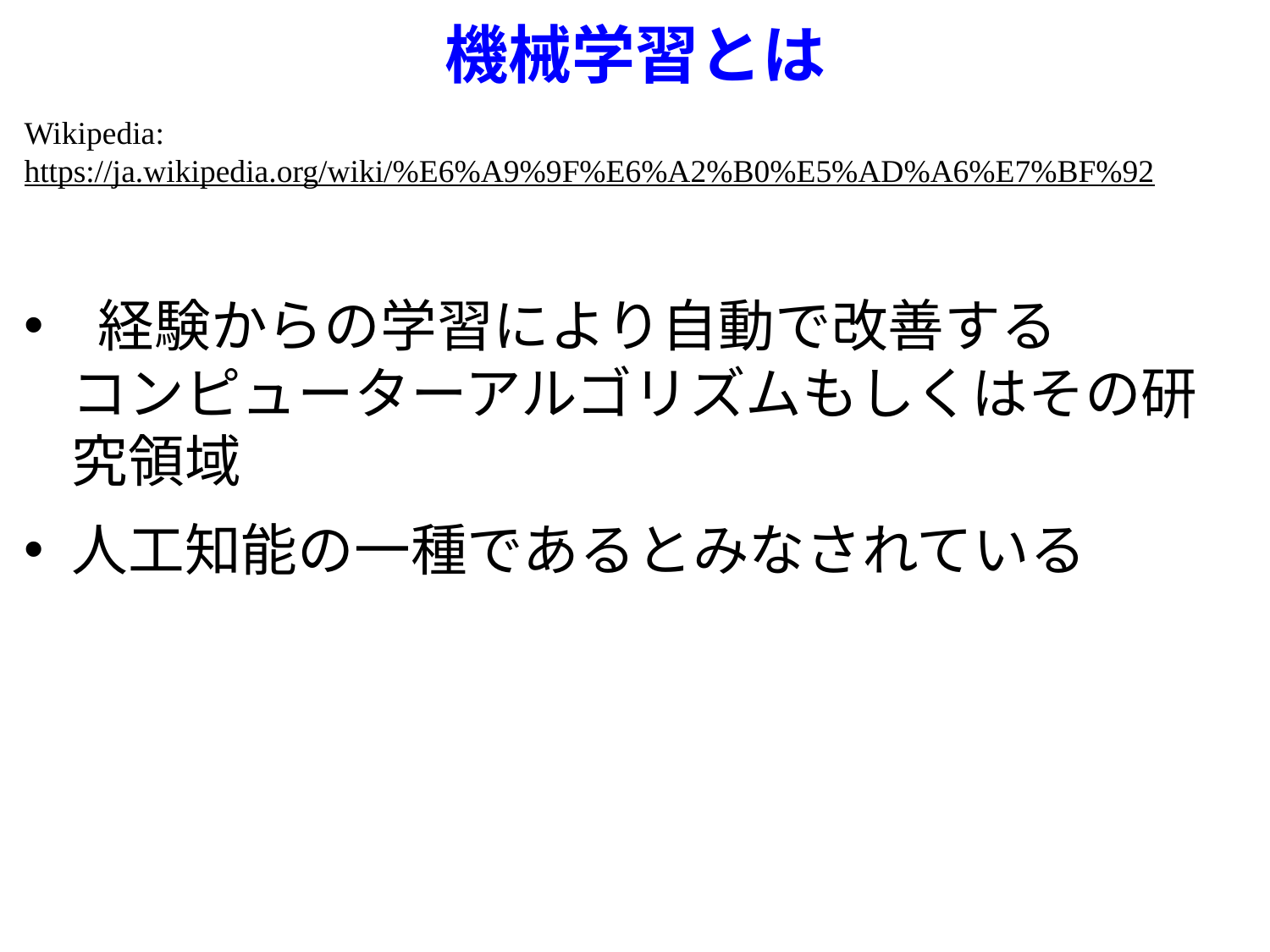

# 機械学習とは
Wikipedia: https://ja.wikipedia.org/wiki/%E6%A9%9F%E6%A2%B0%E5%AD%A6%E7%BF%92

 経験からの学習により自動で改善する
コンピューターアルゴリズムもしくはその研究領域
人工知能の一種であるとみなされている